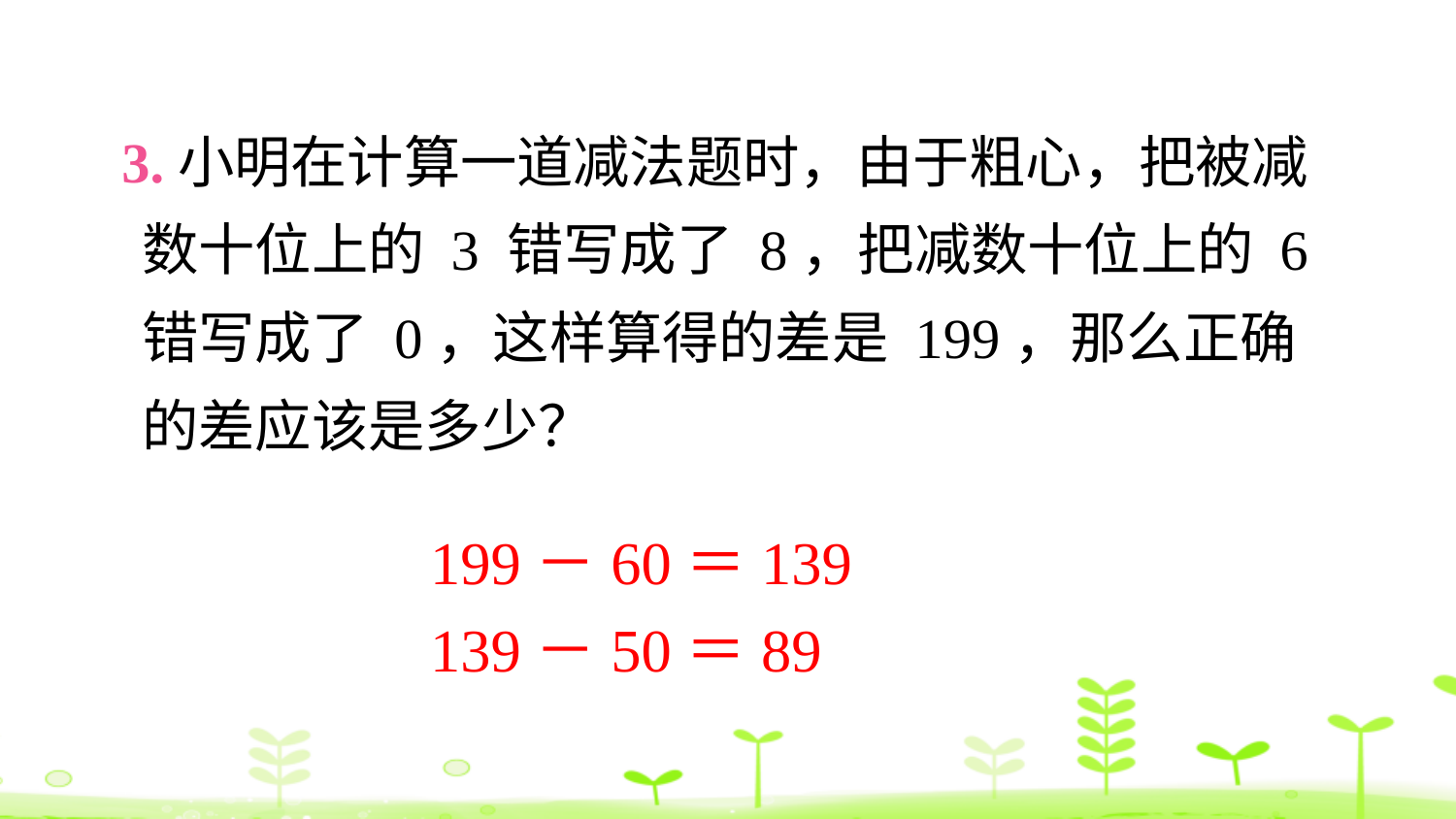

3.小明在计算一道减法题时，由于粗心，把被减数十位上的 3 错写成了 8，把减数十位上的 6 错写成了 0，这样算得的差是 199，那么正确的差应该是多少？
199－60＝139
139－50＝89